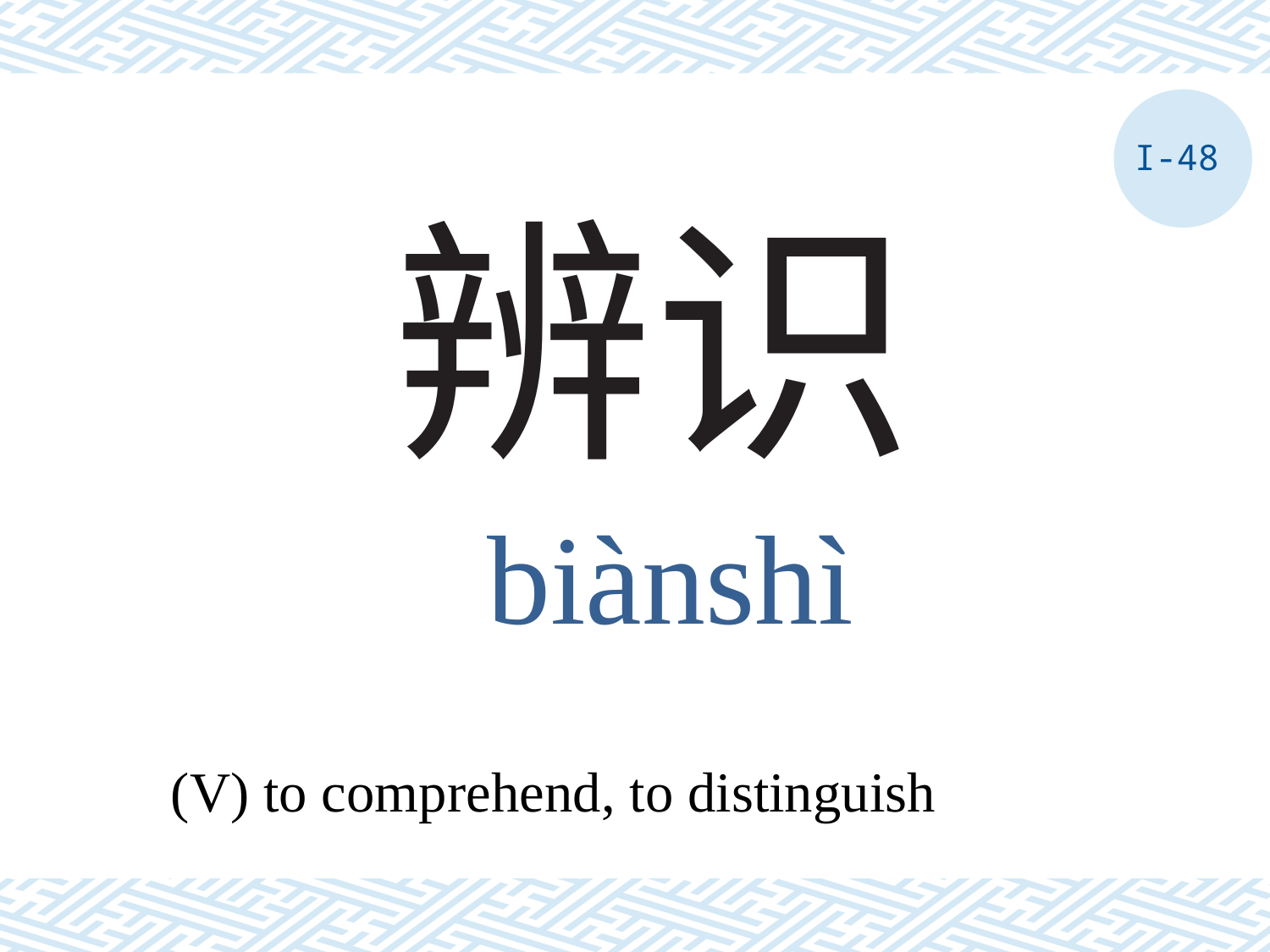

I-48
# 辨识
biànshì
(V) to comprehend, to distinguish